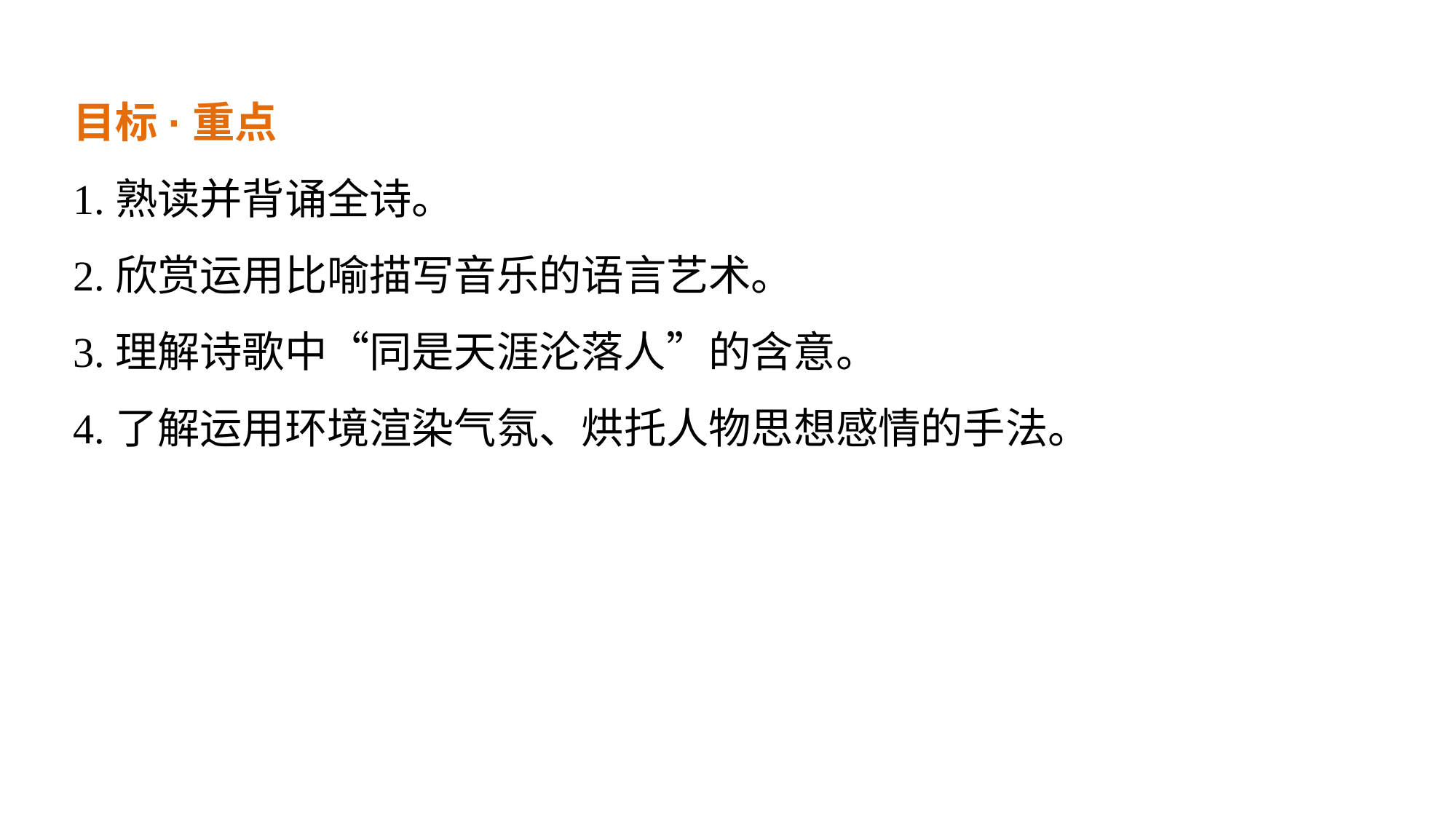

目标·重点
1.熟读并背诵全诗。
2.欣赏运用比喻描写音乐的语言艺术。
3.理解诗歌中“同是天涯沦落人”的含意。
4.了解运用环境渲染气氛、烘托人物思想感情的手法。